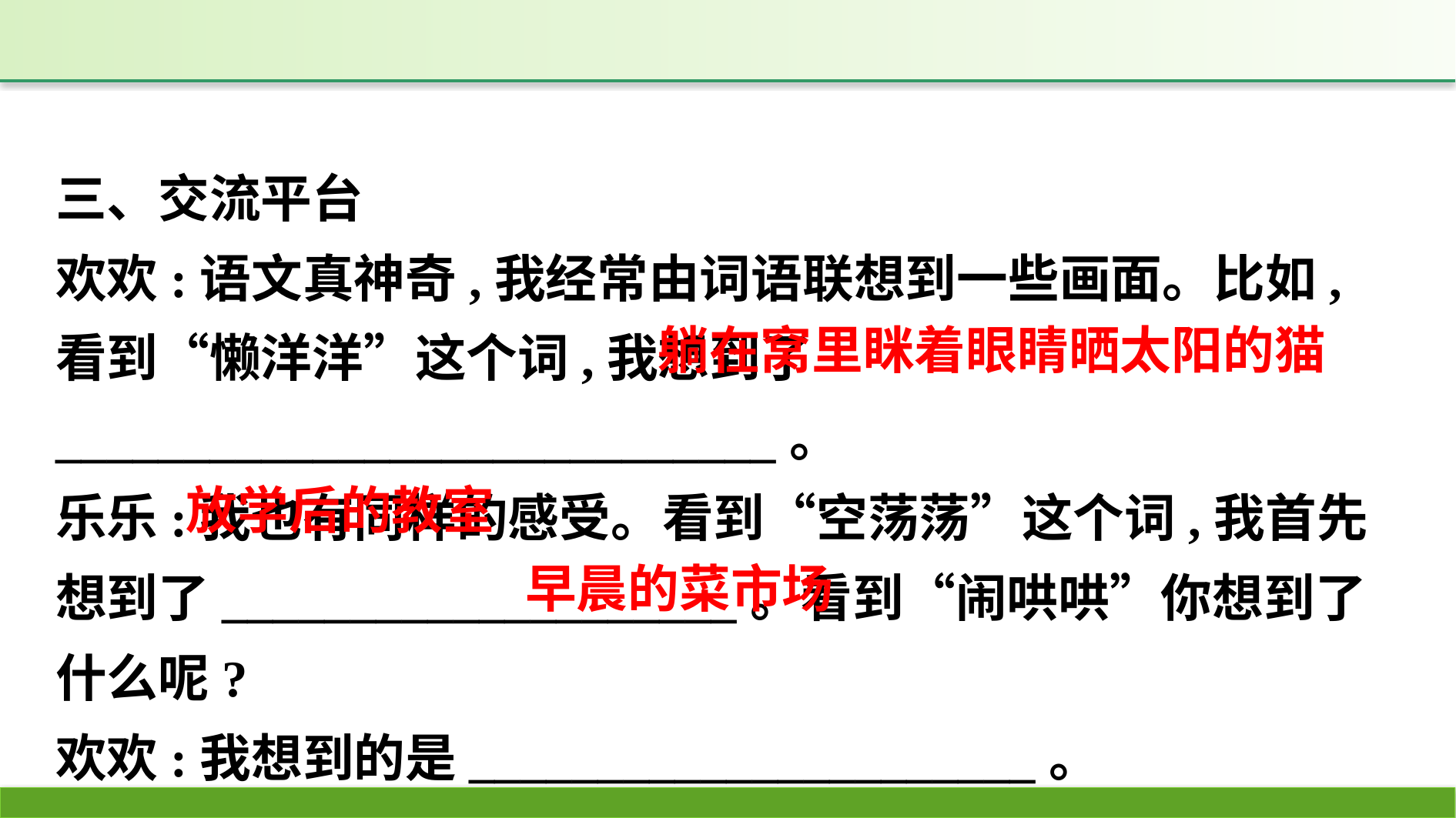

三、交流平台
欢欢:语文真神奇,我经常由词语联想到一些画面。比如,看到“懒洋洋”这个词,我想到了____________________________。
乐乐:我也有同样的感受。看到“空荡荡”这个词,我首先想到了____________________。看到“闹哄哄”你想到了什么呢?
欢欢:我想到的是______________________。
躺在窝里眯着眼睛晒太阳的猫
放学后的教室
早晨的菜市场